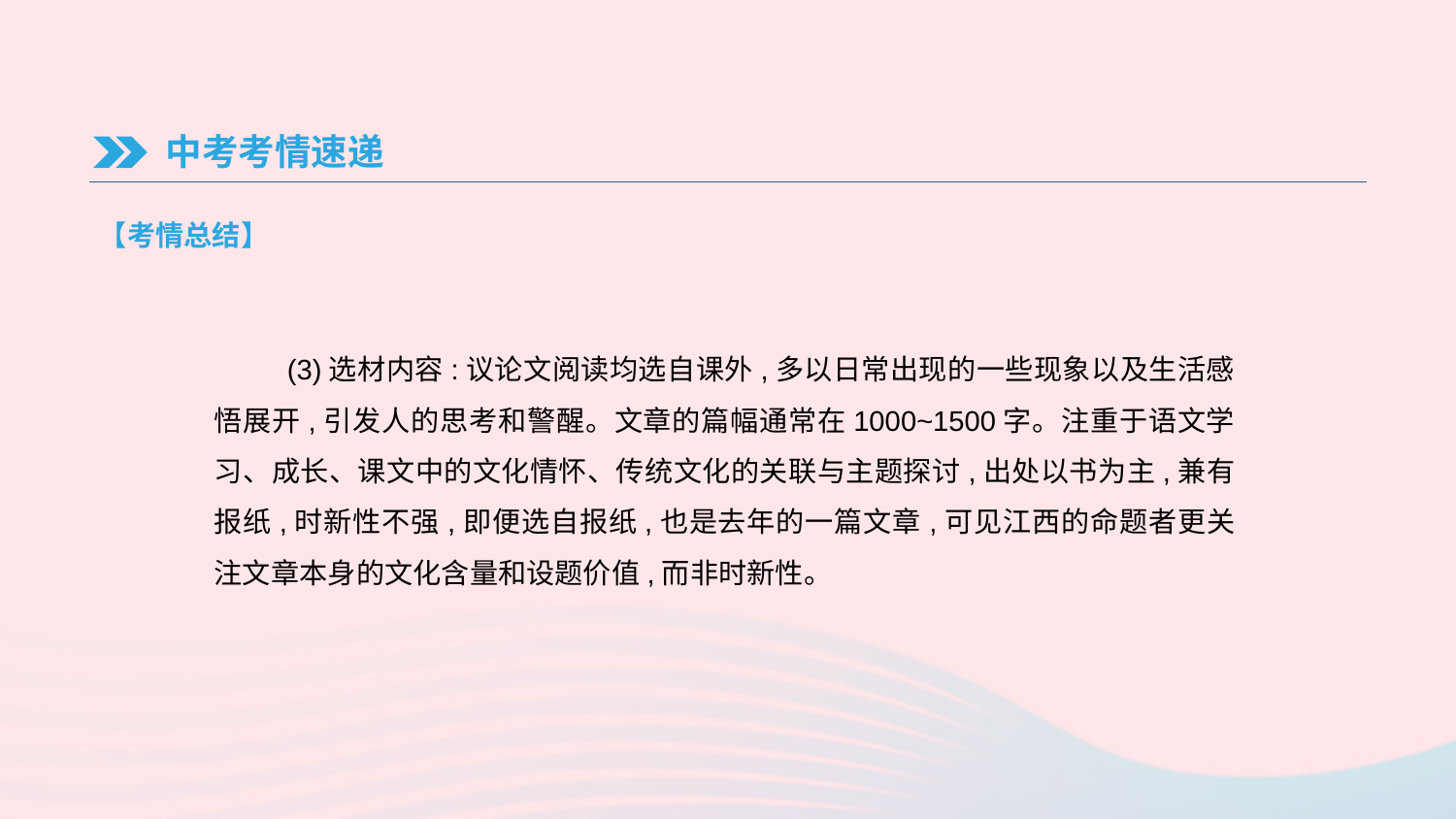

中考考情速递

【考情总结】
(3)选材内容:议论文阅读均选自课外,多以日常出现的一些现象以及生活感悟展开,引发人的思考和警醒。文章的篇幅通常在1000~1500字。注重于语文学习、成长、课文中的文化情怀、传统文化的关联与主题探讨,出处以书为主,兼有报纸,时新性不强,即便选自报纸,也是去年的一篇文章,可见江西的命题者更关注文章本身的文化含量和设题价值,而非时新性。